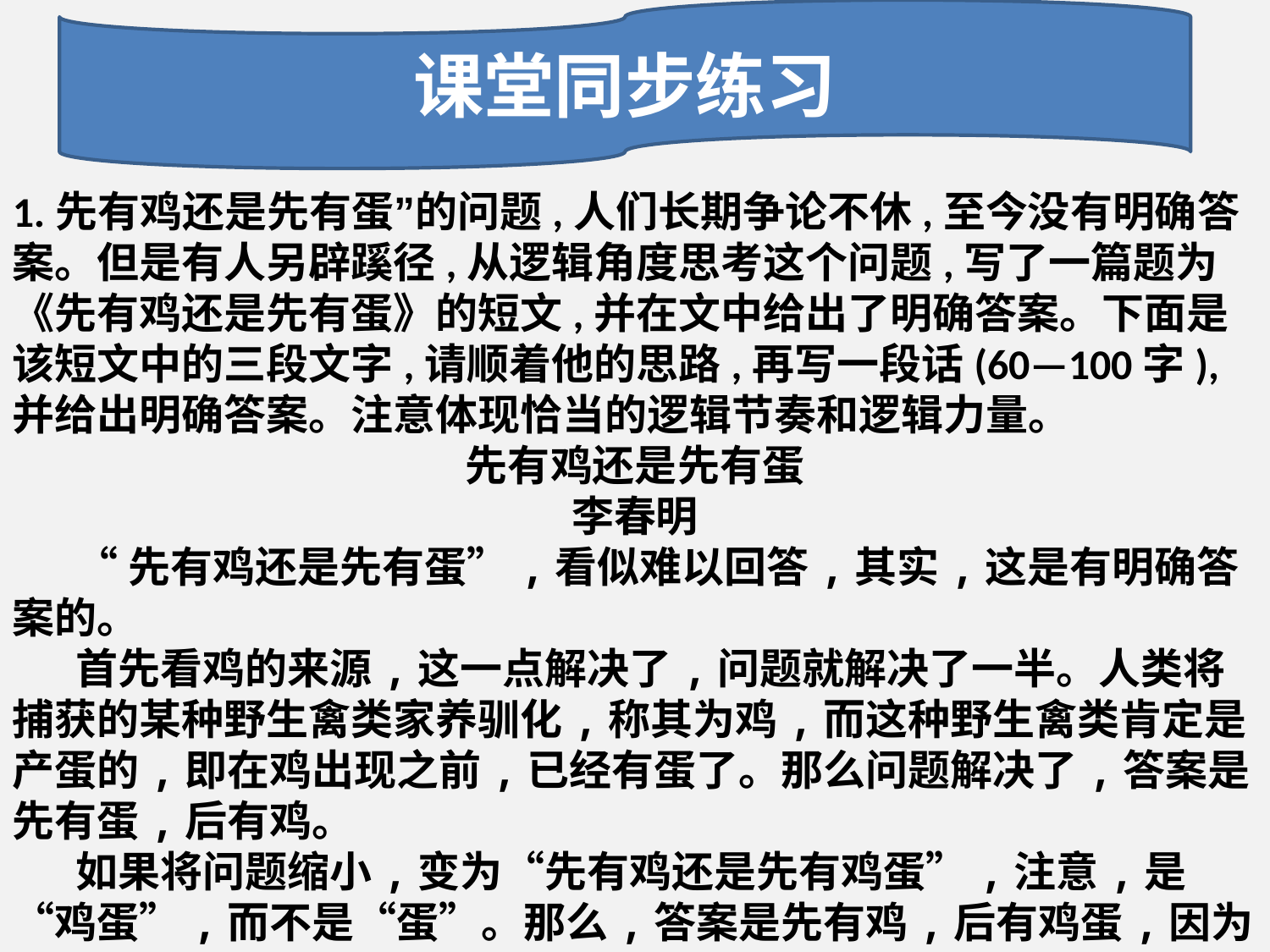

课堂同步练习
1.先有鸡还是先有蛋”的问题,人们长期争论不休,至今没有明确答案。但是有人另辟蹊径,从逻辑角度思考这个问题,写了一篇题为《先有鸡还是先有蛋》的短文,并在文中给出了明确答案。下面是该短文中的三段文字,请顺着他的思路,再写一段话(60—100字),并给出明确答案。注意体现恰当的逻辑节奏和逻辑力量。
先有鸡还是先有蛋
李春明
“先有鸡还是先有蛋”,看似难以回答,其实,这是有明确答案的。
首先看鸡的来源,这一点解决了,问题就解决了一半。人类将捕获的某种野生禽类家养驯化,称其为鸡,而这种野生禽类肯定是产蛋的,即在鸡出现之前,已经有蛋了。那么问题解决了,答案是先有蛋,后有鸡。
如果将问题缩小,变为“先有鸡还是先有鸡蛋”,注意,是“鸡蛋”,而不是“蛋”。那么,答案是先有鸡,后有鸡蛋,因为我们把鸡下的蛋叫作鸡蛋。